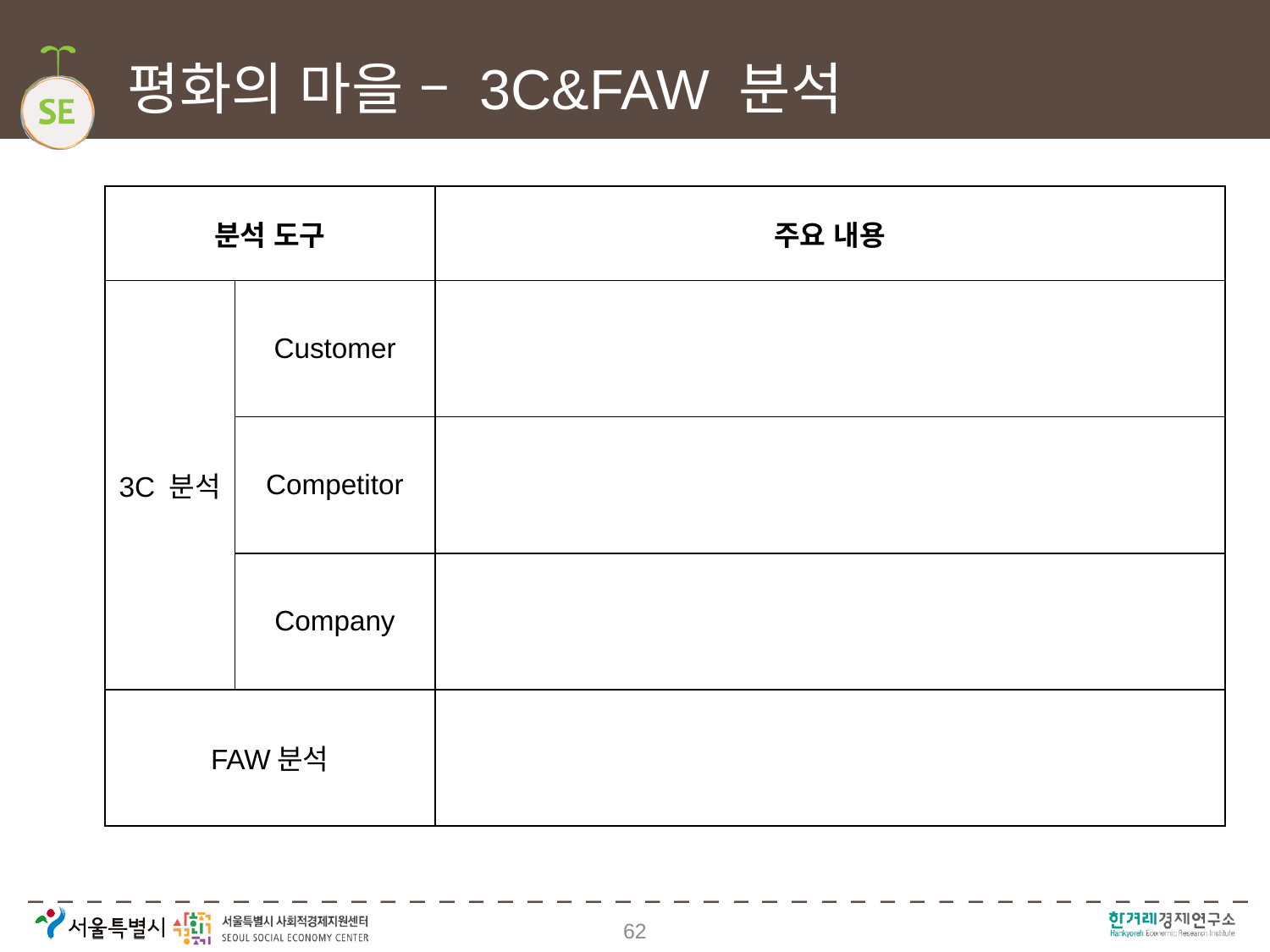

# 평화의 마을 – 3C&FAW 분석
| 분석 도구 |  | 주요 내용 |
| --- | --- | --- |
| 3C 분석 | Customer |  |
|  | Competitor |  |
|  | Company |  |
| FAW분석 |  |  |
62